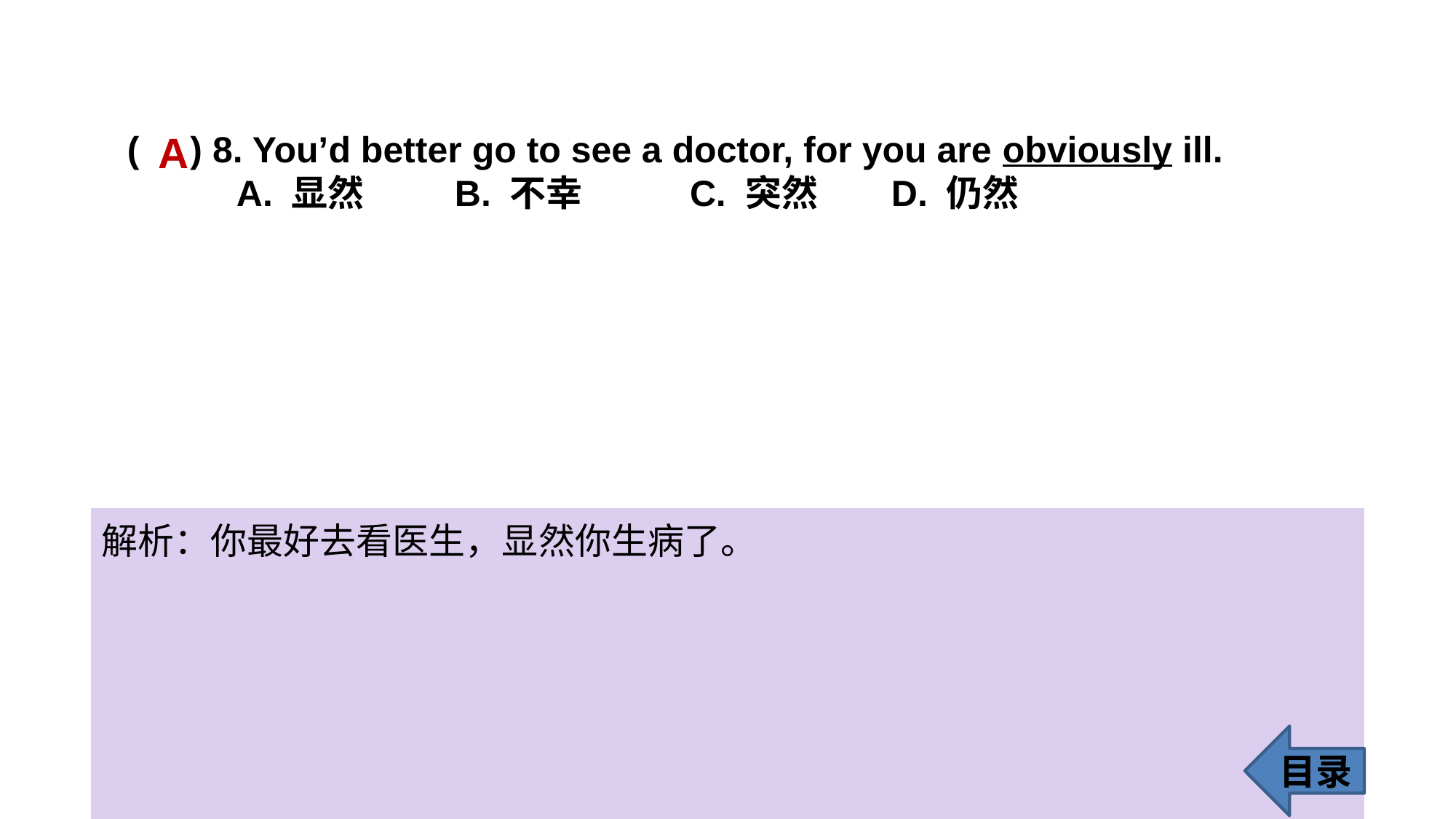

A
(     ) 8. You’d better go to see a doctor, for you are obviously ill.
	A. 显然 	B. 不幸	 C. 突然 	D. 仍然

解析：你最好去看医生，显然你生病了。
目录
14